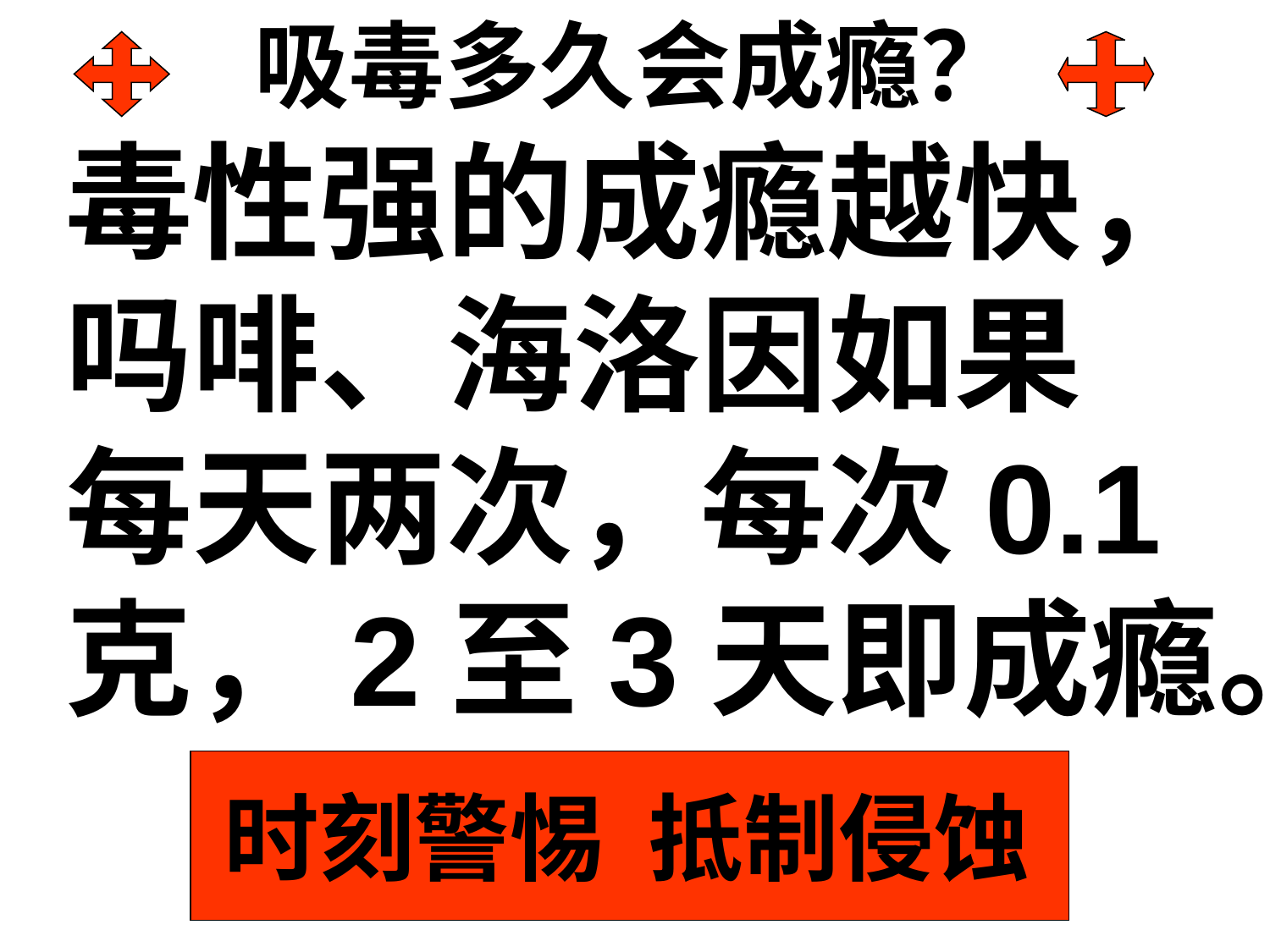

吸毒多久会成瘾？

毒性强的成瘾越快，吗啡、海洛因如果
每天两次，每次0.1
克，2至3天即成瘾。

时刻警惕  抵制侵蚀